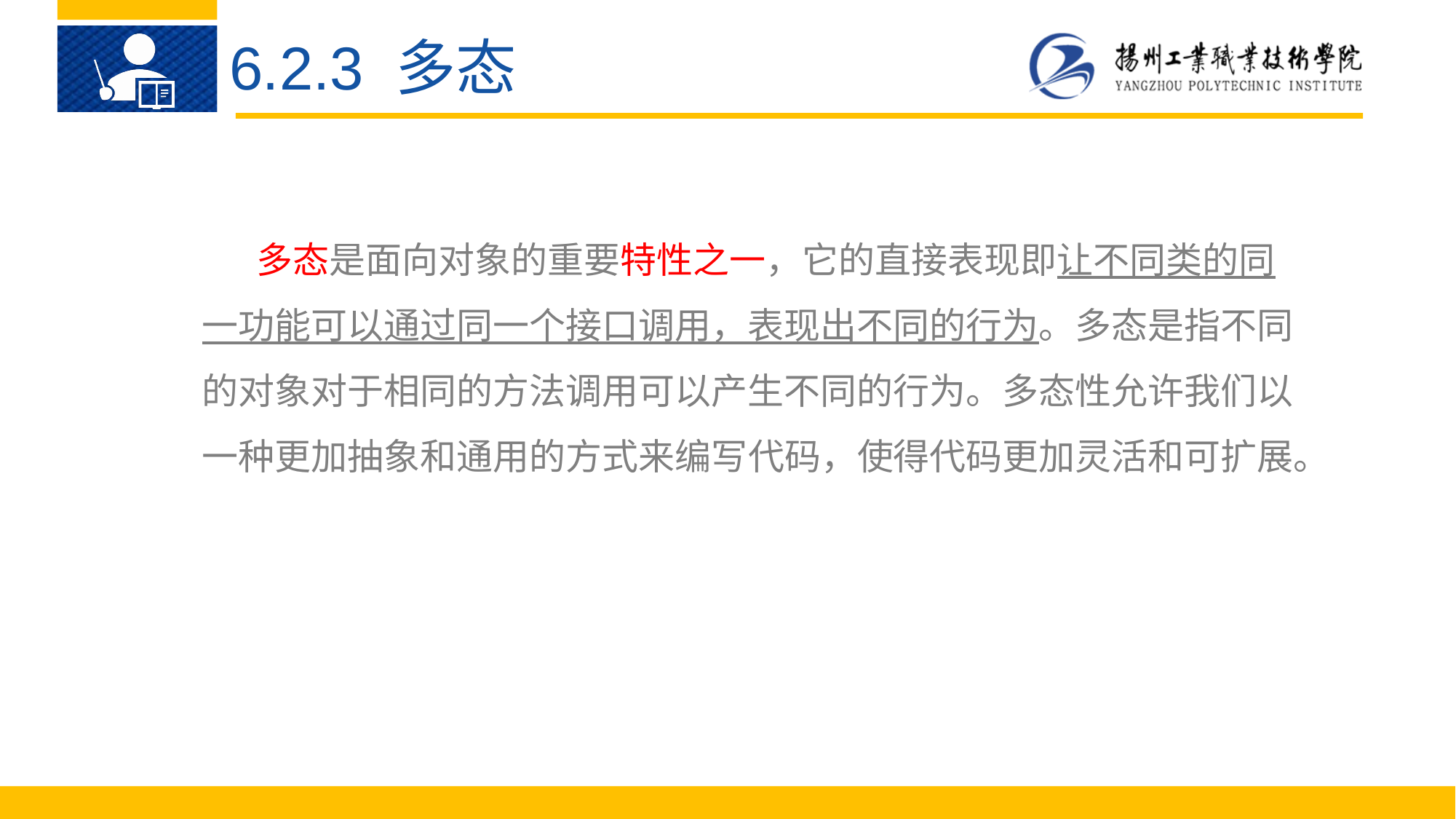

6.2.3 多态
多态是面向对象的重要特性之一，它的直接表现即让不同类的同一功能可以通过同一个接口调用，表现出不同的行为。多态是指不同的对象对于相同的方法调用可以产生不同的行为。多态性允许我们以一种更加抽象和通用的方式来编写代码，使得代码更加灵活和可扩展。